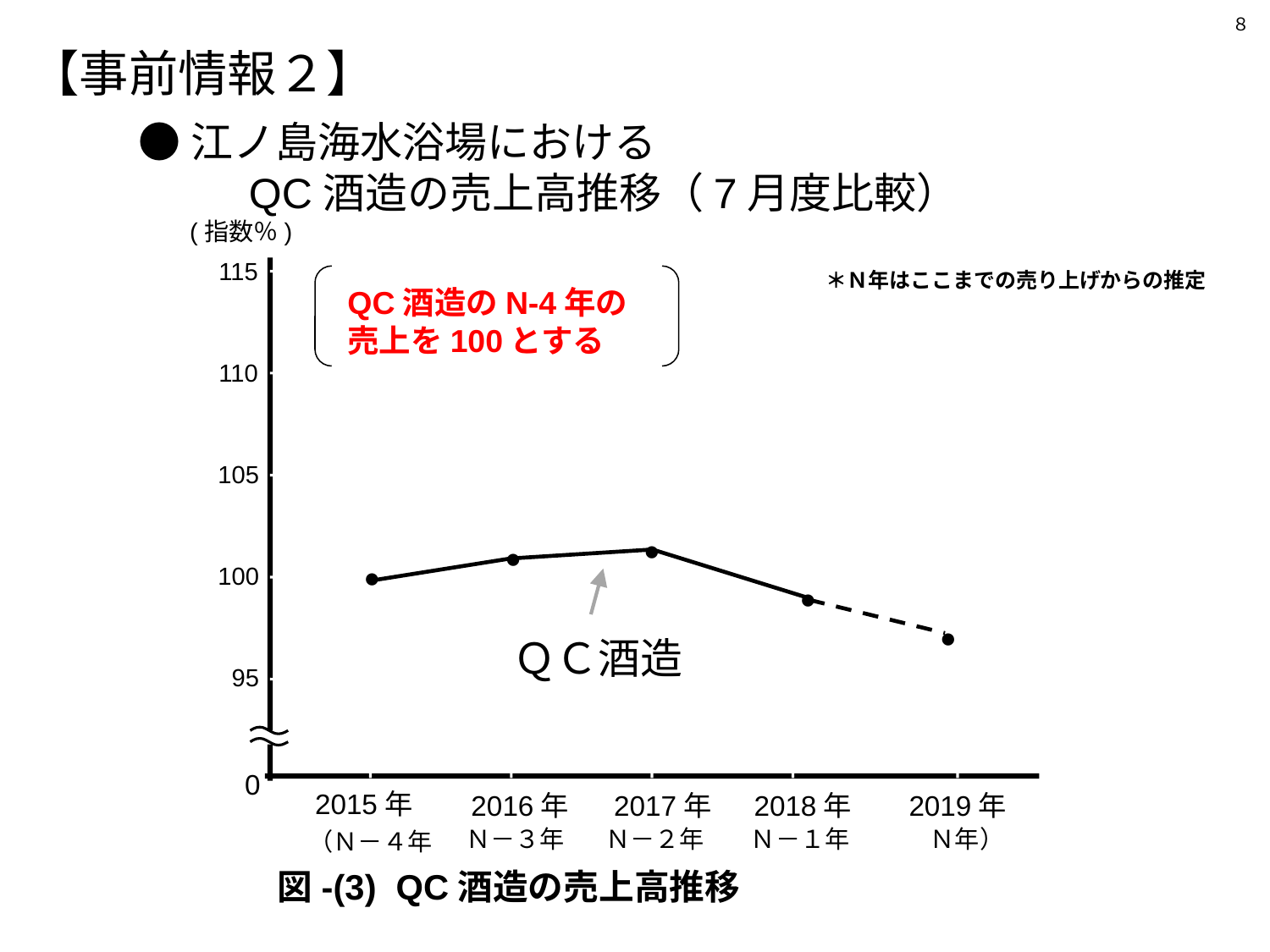

８
【事前情報２】
●江ノ島海水浴場における
     　QC酒造の売上高推移（7月度比較）
(指数％)
115

＊Ｎ年はここまでの売り上げからの推定

QC酒造のN-4年の
売上を100とする
110

105

●
●

●

100

●

●
ＱＣ酒造
95

0

2015年
2016年
2017年
2018年
2019年
Ｎ－３年
Ｎ－２年
Ｎ－１年
Ｎ年）
（Ｎ－４年
図-(3)  QC酒造の売上高推移